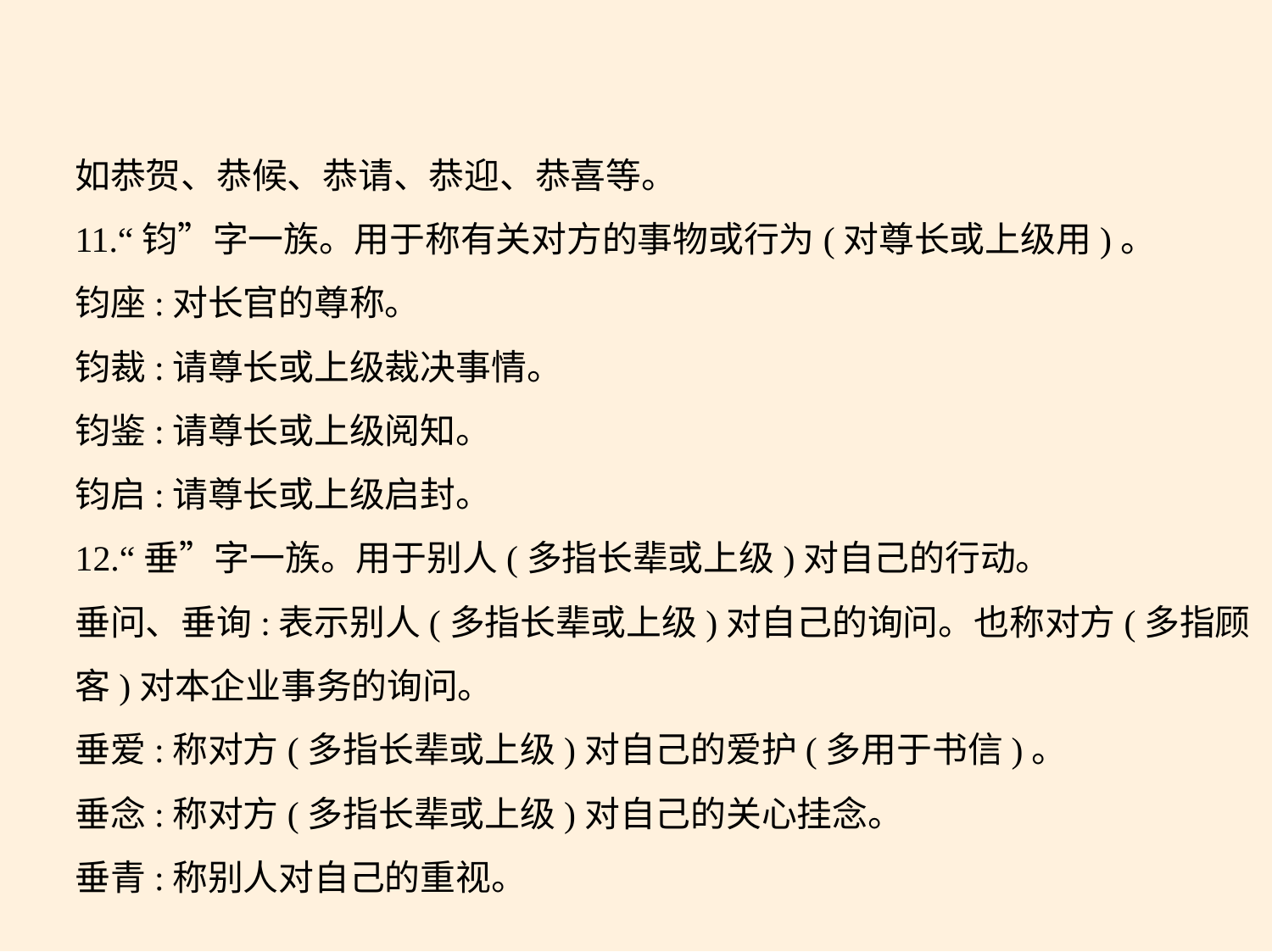

如恭贺、恭候、恭请、恭迎、恭喜等。
11.“钧”字一族。用于称有关对方的事物或行为(对尊长或上级用)。
钧座:对长官的尊称。
钧裁:请尊长或上级裁决事情。
钧鉴:请尊长或上级阅知。
钧启:请尊长或上级启封。
12.“垂”字一族。用于别人(多指长辈或上级)对自己的行动。
垂问、垂询:表示别人(多指长辈或上级)对自己的询问。也称对方(多指顾
客)对本企业事务的询问。
垂爱:称对方(多指长辈或上级)对自己的爱护(多用于书信)。
垂念:称对方(多指长辈或上级)对自己的关心挂念。
垂青:称别人对自己的重视。